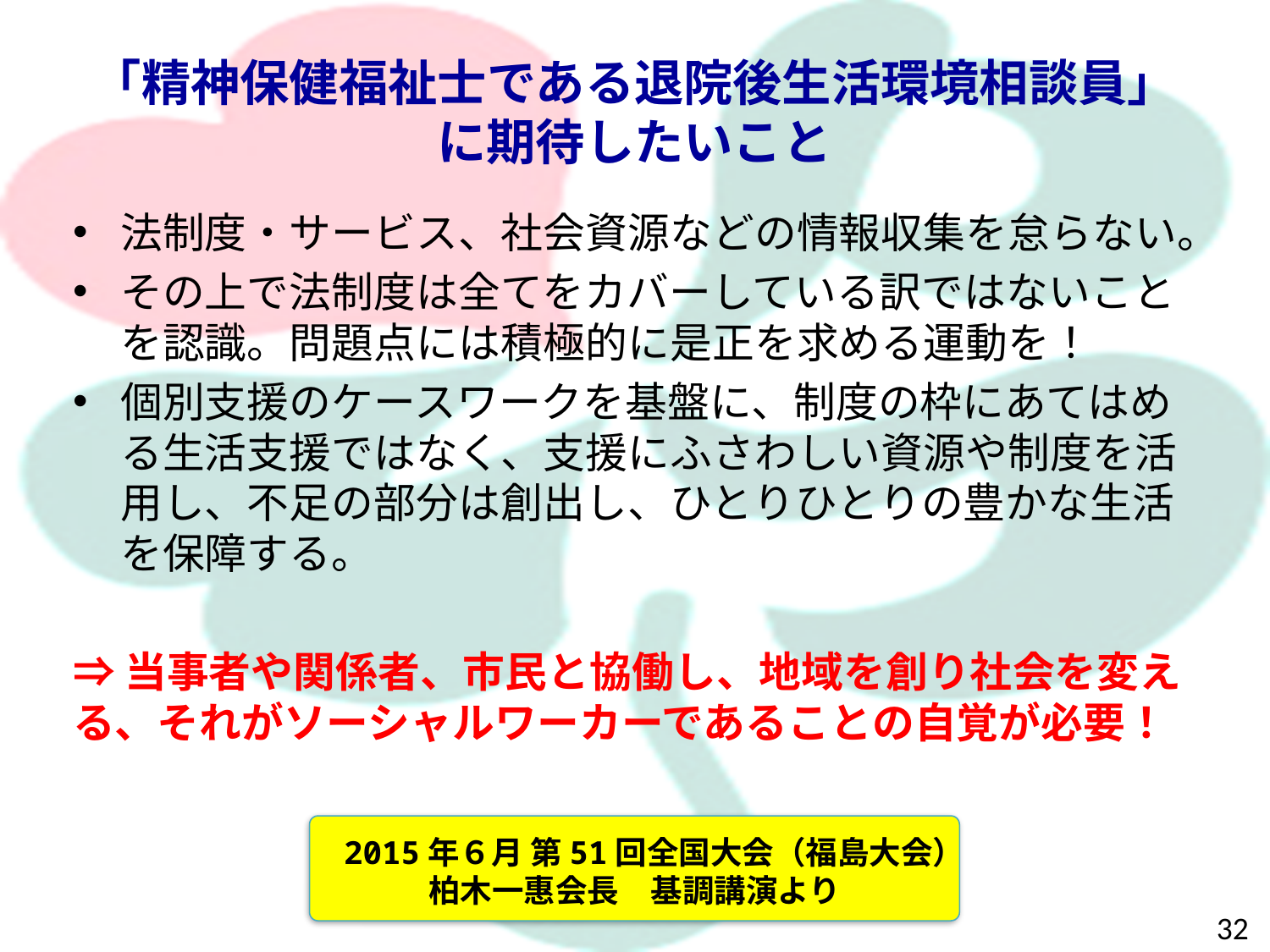

# 「精神保健福祉士である退院後生活環境相談員」 に期待したいこと
法制度・サービス、社会資源などの情報収集を怠らない。
その上で法制度は全てをカバーしている訳ではないことを認識。問題点には積極的に是正を求める運動を！
個別支援のケースワークを基盤に、制度の枠にあてはめる生活支援ではなく、支援にふさわしい資源や制度を活用し、不足の部分は創出し、ひとりひとりの豊かな生活を保障する。

⇒当事者や関係者、市民と協働し、地域を創り社会を変える、それがソーシャルワーカーであることの自覚が必要！

　　2015年６月 第51回全国大会（福島大会）
柏木一惠会長　基調講演より

32